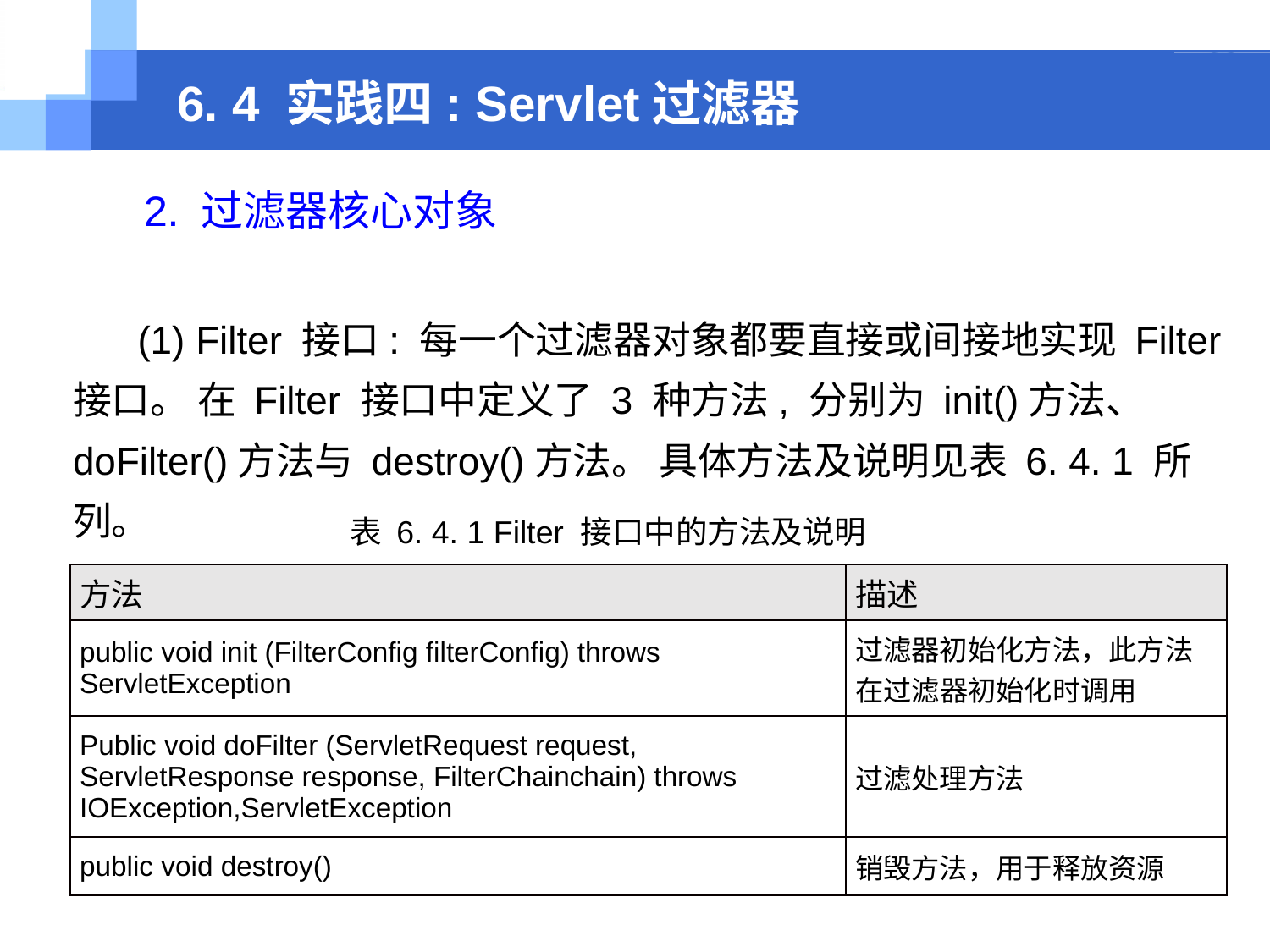

6. 4 实践四: Servlet过滤器
      2. 过滤器核心对象

      (1) Filter 接口: 每一个过滤器对象都要直接或间接地实现 Filter 接口。 在 Filter 接口中定义了 3 种方法, 分别为 init()方法、 doFilter()方法与 destroy()方法。 具体方法及说明见表 6. 4. 1 所列。
表 6. 4. 1 Filter 接口中的方法及说明
| 方法 | 描述 |
| --- | --- |
| public void init (FilterConfig filterConfig) throws ServletException | 过滤器初始化方法，此方法在过滤器初始化时调用 |
| Public void doFilter (ServletRequest request, ServletResponse response, FilterChainchain) throws IOException,ServletException | 过滤处理方法 |
| public void destroy() | 销毁方法，用于释放资源 |